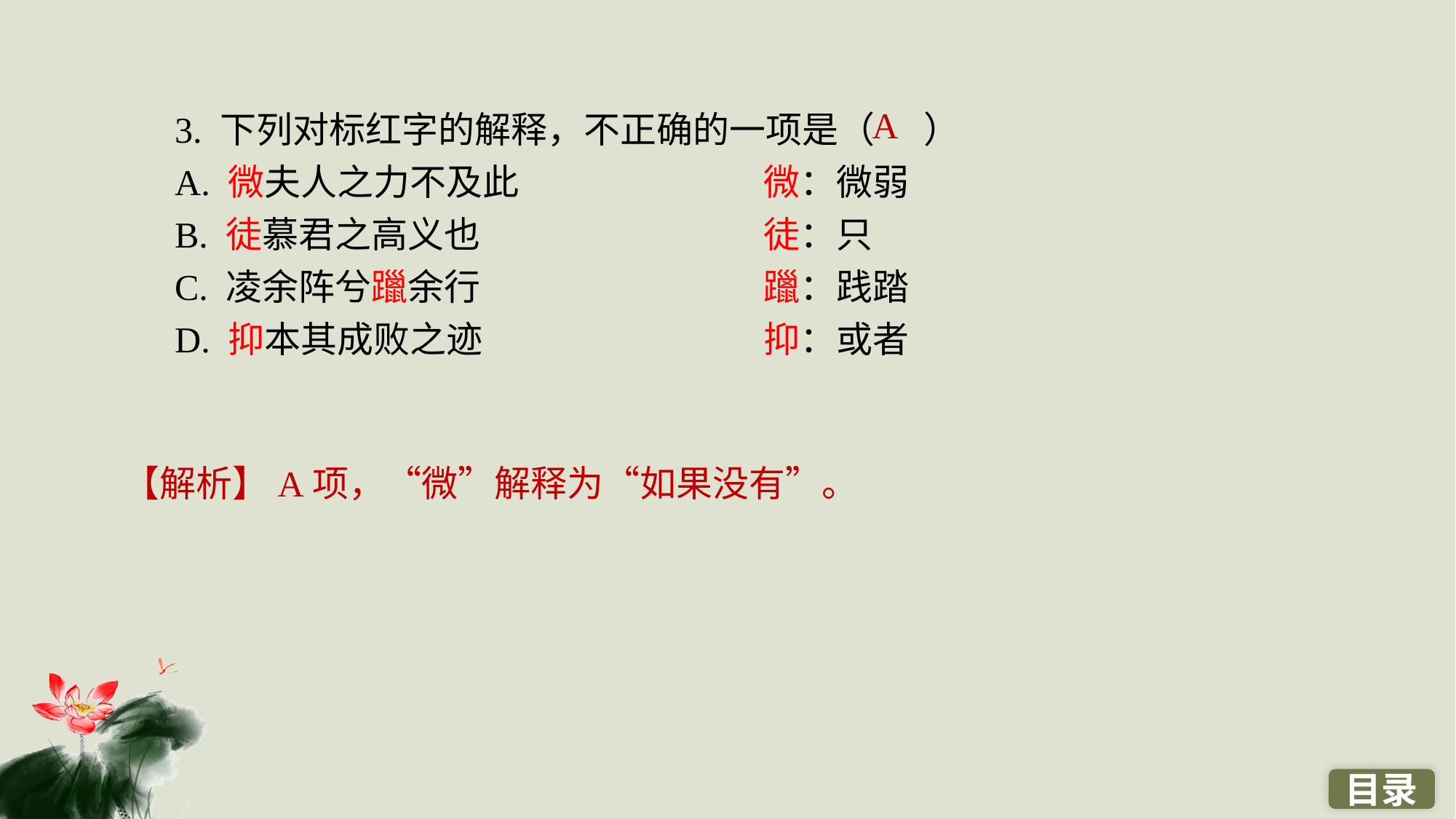

3. 下列对标红字的解释，不正确的一项是（      ）
A. 微夫人之力不及此　　		微：微弱
B. 徒慕君之高义也　　		徒：只
C. 凌余阵兮躐余行　　　		躐：践踏
D. 抑本其成败之迹　　		抑：或者
A
【解析】A项，“微”解释为“如果没有”。